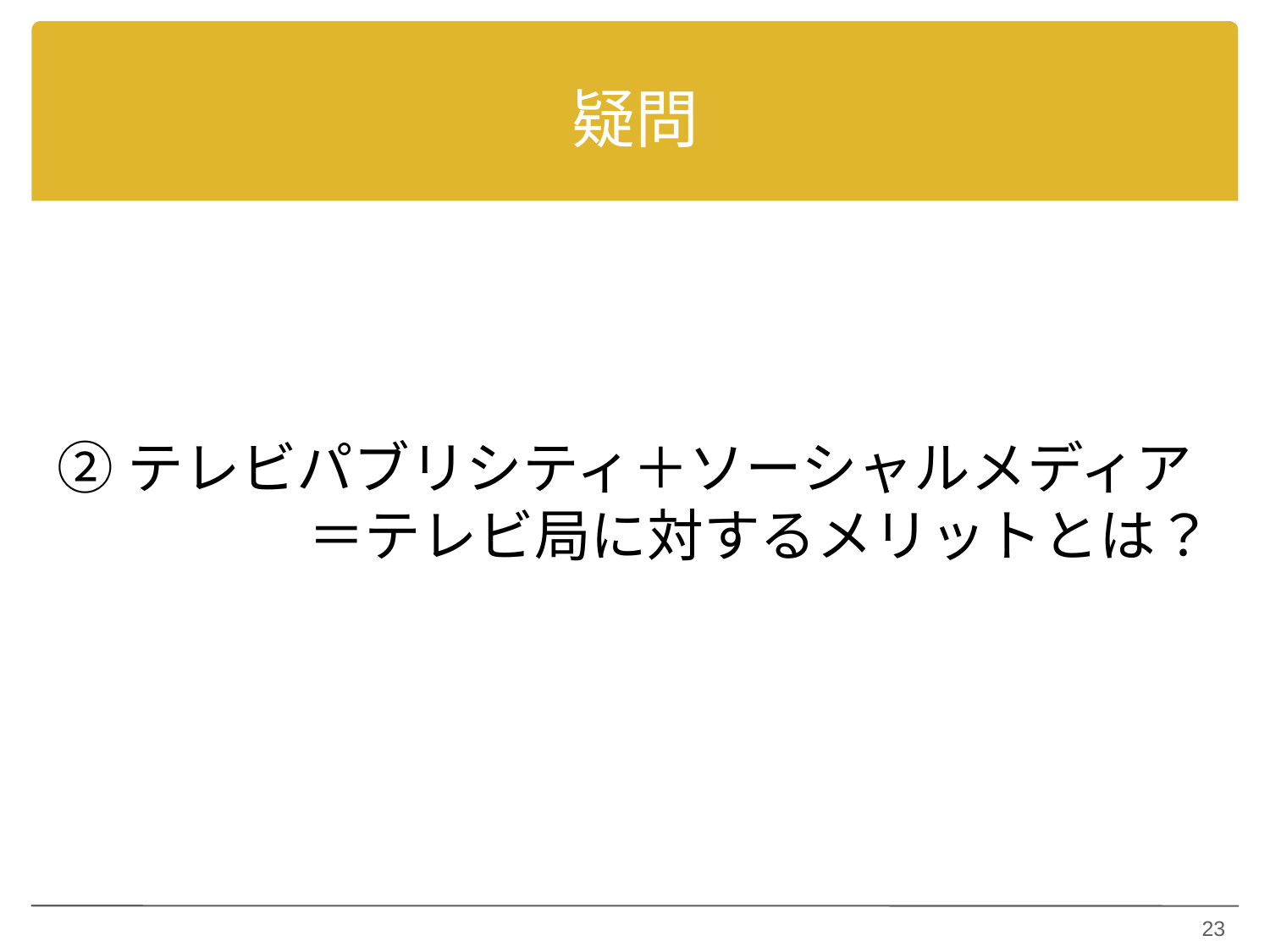

# 疑問
②テレビパブリシティ＋ソーシャルメディア
＝テレビ局に対するメリットとは？
23